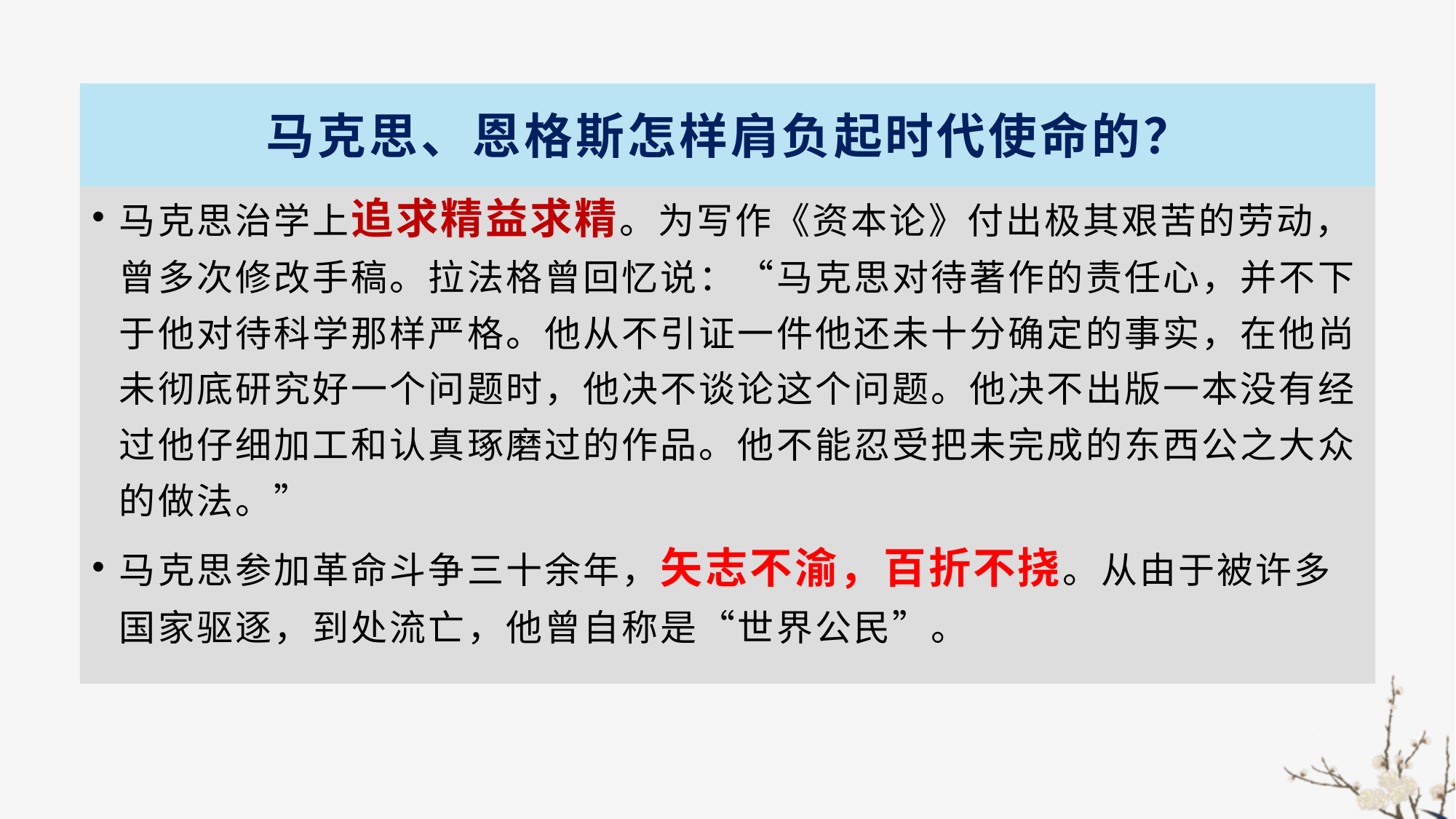

# 马克思、恩格斯怎样肩负起时代使命的？
马克思治学上追求精益求精。为写作《资本论》付出极其艰苦的劳动，曾多次修改手稿。拉法格曾回忆说：“马克思对待著作的责任心，并不下于他对待科学那样严格。他从不引证一件他还未十分确定的事实，在他尚未彻底研究好一个问题时，他决不谈论这个问题。他决不出版一本没有经过他仔细加工和认真琢磨过的作品。他不能忍受把未完成的东西公之大众的做法。”
马克思参加革命斗争三十余年，矢志不渝，百折不挠。从由于被许多国家驱逐，到处流亡，他曾自称是“世界公民”。